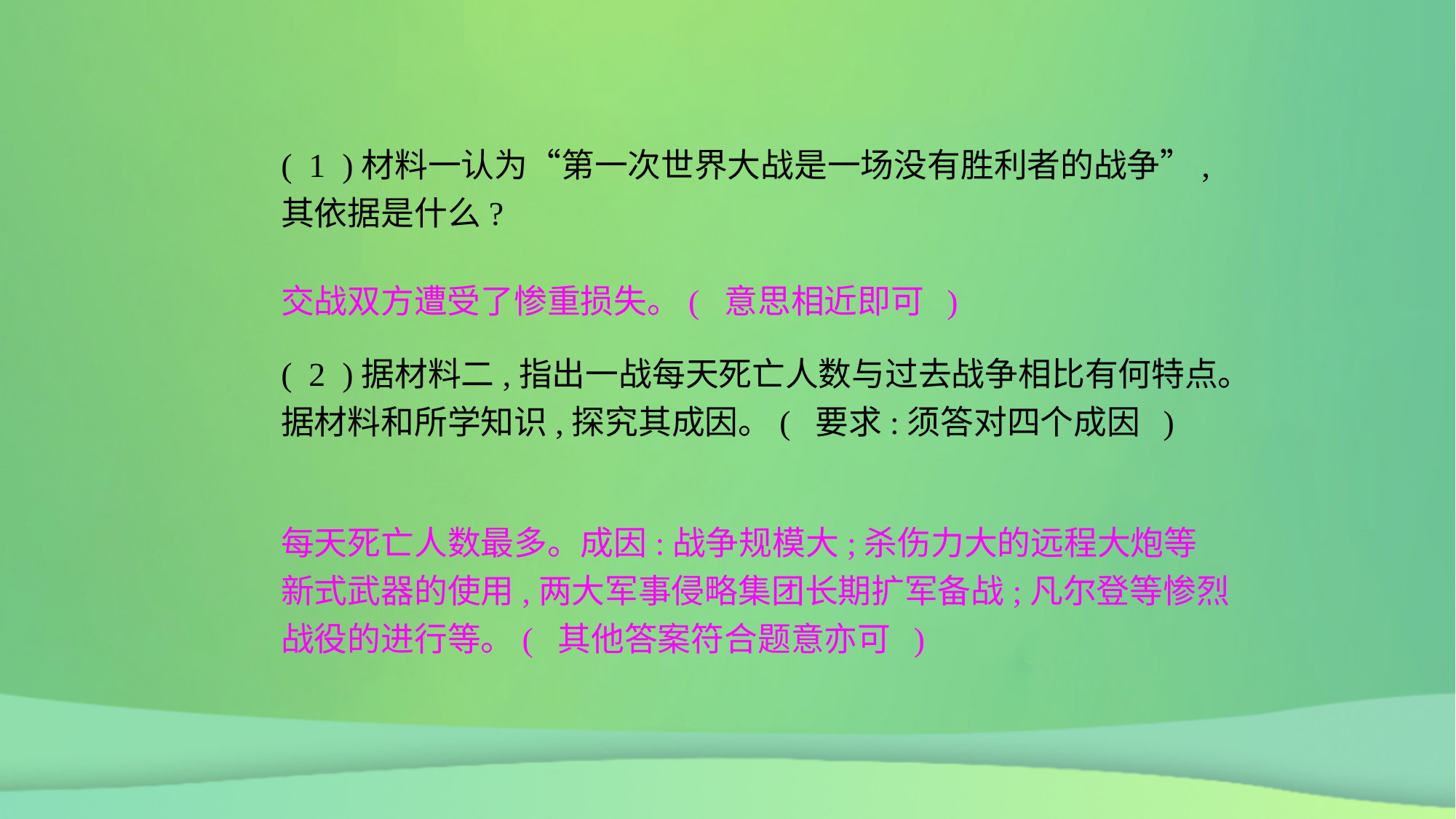

(  1  )材料一认为“第一次世界大战是一场没有胜利者的战争”,其依据是什么?
交战双方遭受了惨重损失。(  意思相近即可  )

(  2  )据材料二,指出一战每天死亡人数与过去战争相比有何特点。据材料和所学知识,探究其成因。(  要求:须答对四个成因  )
每天死亡人数最多。成因:战争规模大;杀伤力大的远程大炮等新式武器的使用,两大军事侵略集团长期扩军备战;凡尔登等惨烈战役的进行等。(  其他答案符合题意亦可  )